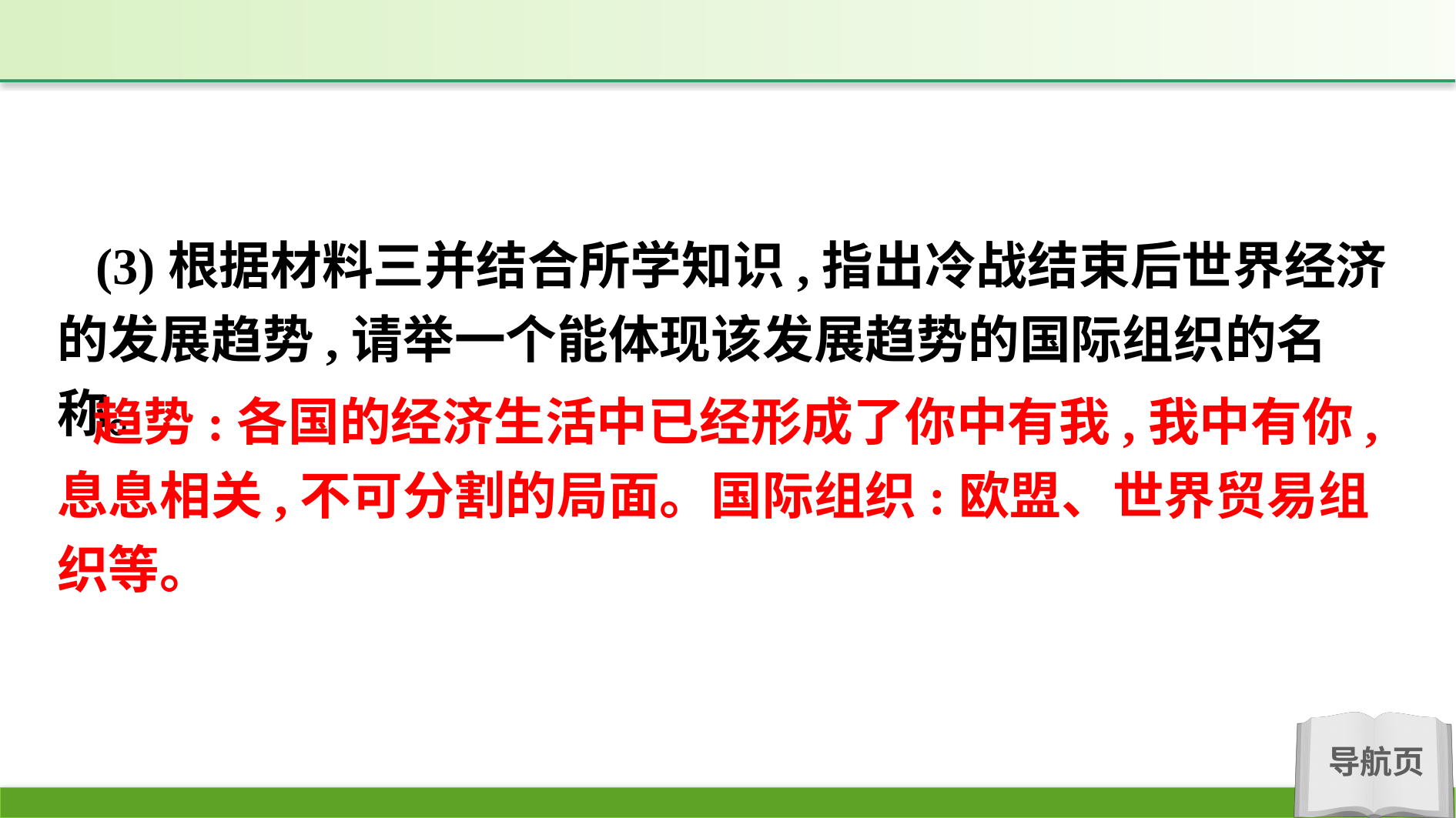

(3)根据材料三并结合所学知识,指出冷战结束后世界经济的发展趋势,请举一个能体现该发展趋势的国际组织的名称。
趋势:各国的经济生活中已经形成了你中有我,我中有你,息息相关,不可分割的局面。国际组织:欧盟、世界贸易组织等。